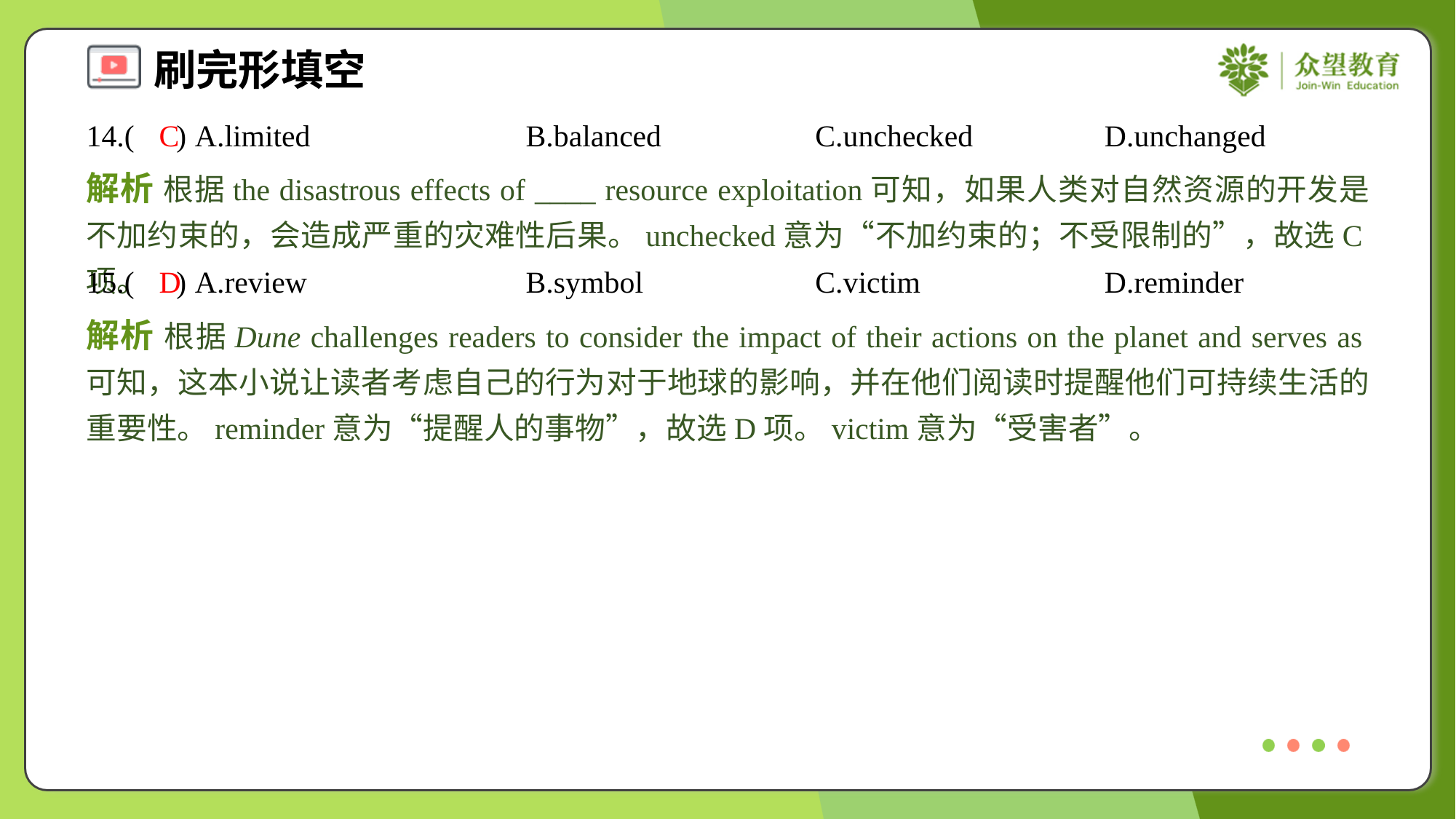

14.(     ) A.limited	B.balanced	C.unchecked	D.unchanged
C
解析 根据the disastrous effects of ____ resource exploitation可知，如果人类对自然资源的开发是不加约束的，会造成严重的灾难性后果。unchecked意为“不加约束的；不受限制的”，故选C项。
15.(     ) A.review	B.symbol	C.victim	D.reminder
D
解析 根据Dune challenges readers to consider the impact of their actions on the planet and serves as可知，这本小说让读者考虑自己的行为对于地球的影响，并在他们阅读时提醒他们可持续生活的重要性。reminder意为“提醒人的事物”，故选D项。victim意为“受害者”。